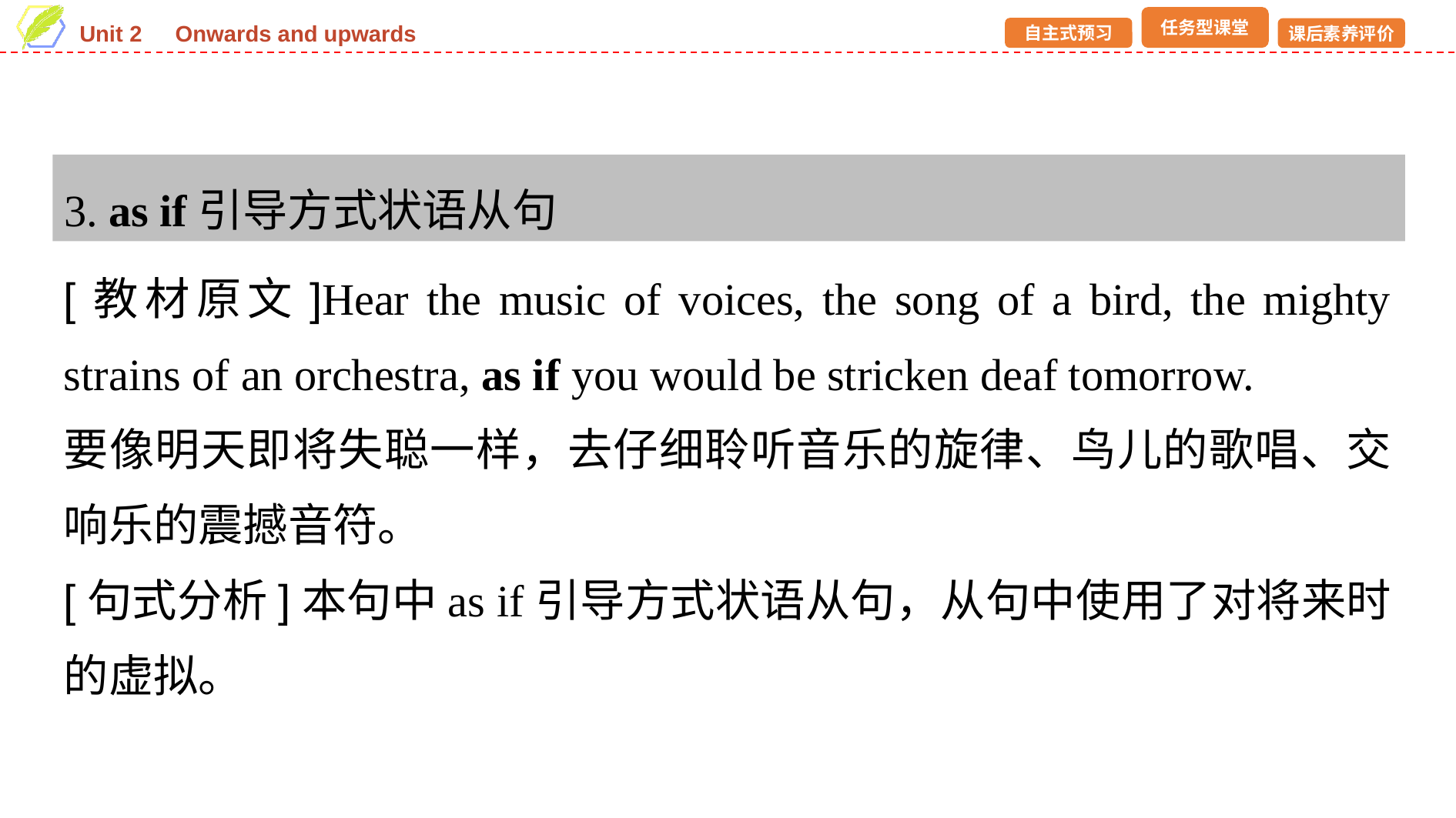

3. as if引导方式状语从句
[教材原文]Hear the music of voices, the song of a bird, the mighty strains of an orchestra, as if you would be stricken deaf tomorrow.
要像明天即将失聪一样，去仔细聆听音乐的旋律、鸟儿的歌唱、交响乐的震撼音符。
[句式分析]本句中as if引导方式状语从句，从句中使用了对将来时的虚拟。